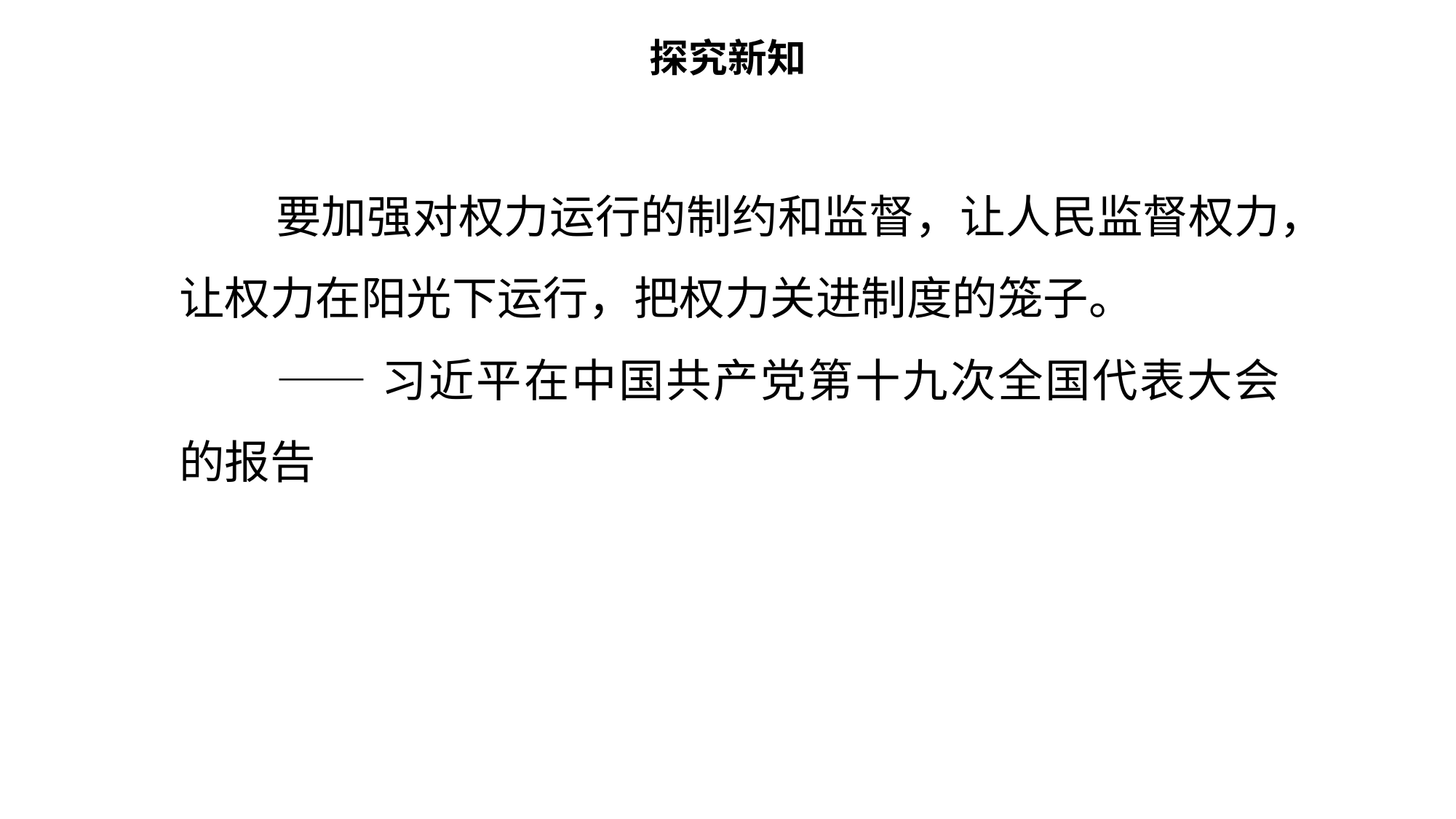

# 探究新知
要加强对权力运行的制约和监督，让人民监督权力，让权力在阳光下运行，把权力关进制度的笼子。
——习近平在中国共产党第十九次全国代表大会的报告